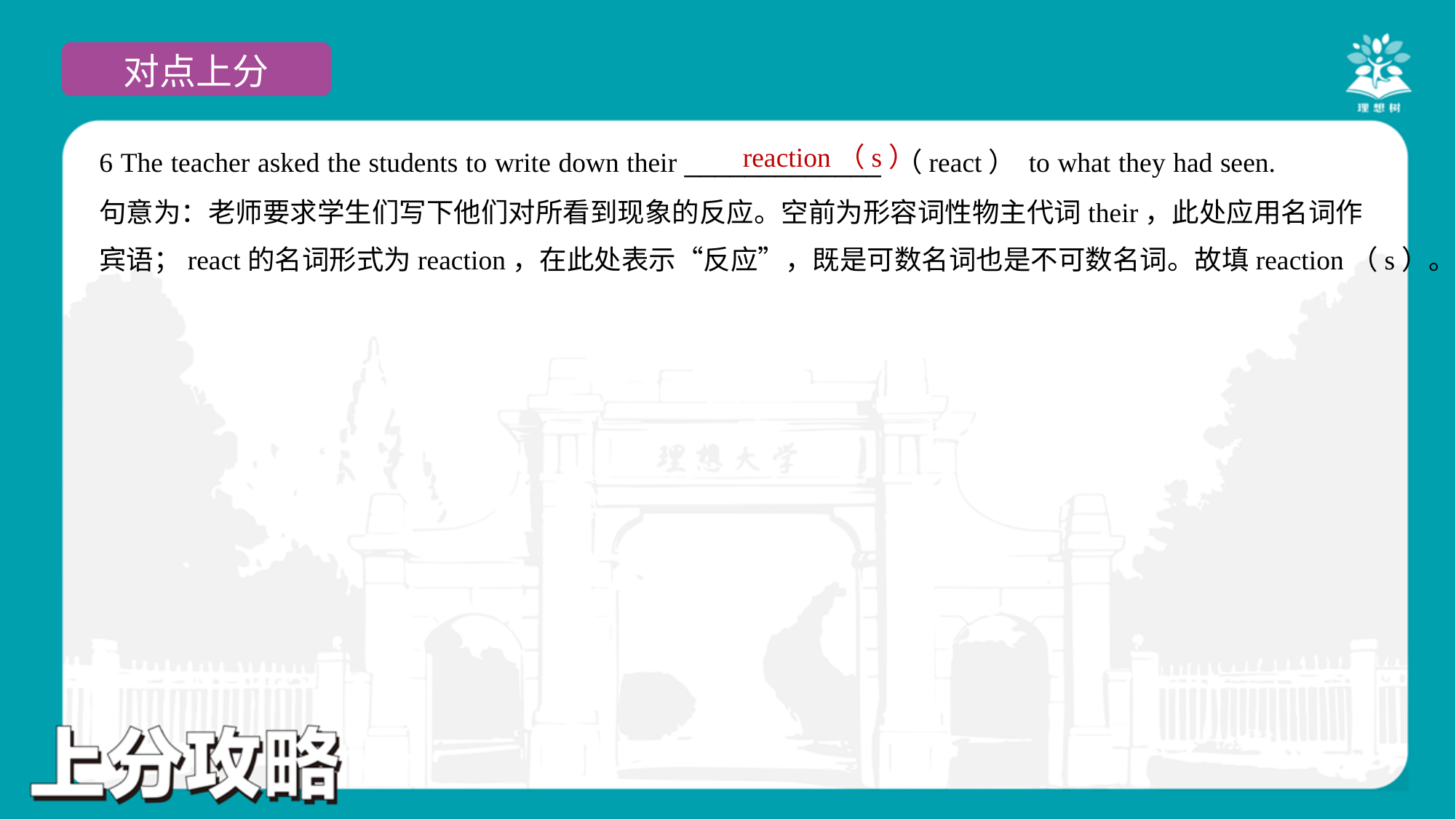

reaction（s）
6 The teacher asked the students to write down their _____________ （react） to what they had seen.
句意为：老师要求学生们写下他们对所看到现象的反应。空前为形容词性物主代词their，此处应用名词作
宾语；react的名词形式为reaction，在此处表示“反应”，既是可数名词也是不可数名词。故填reaction（s）。